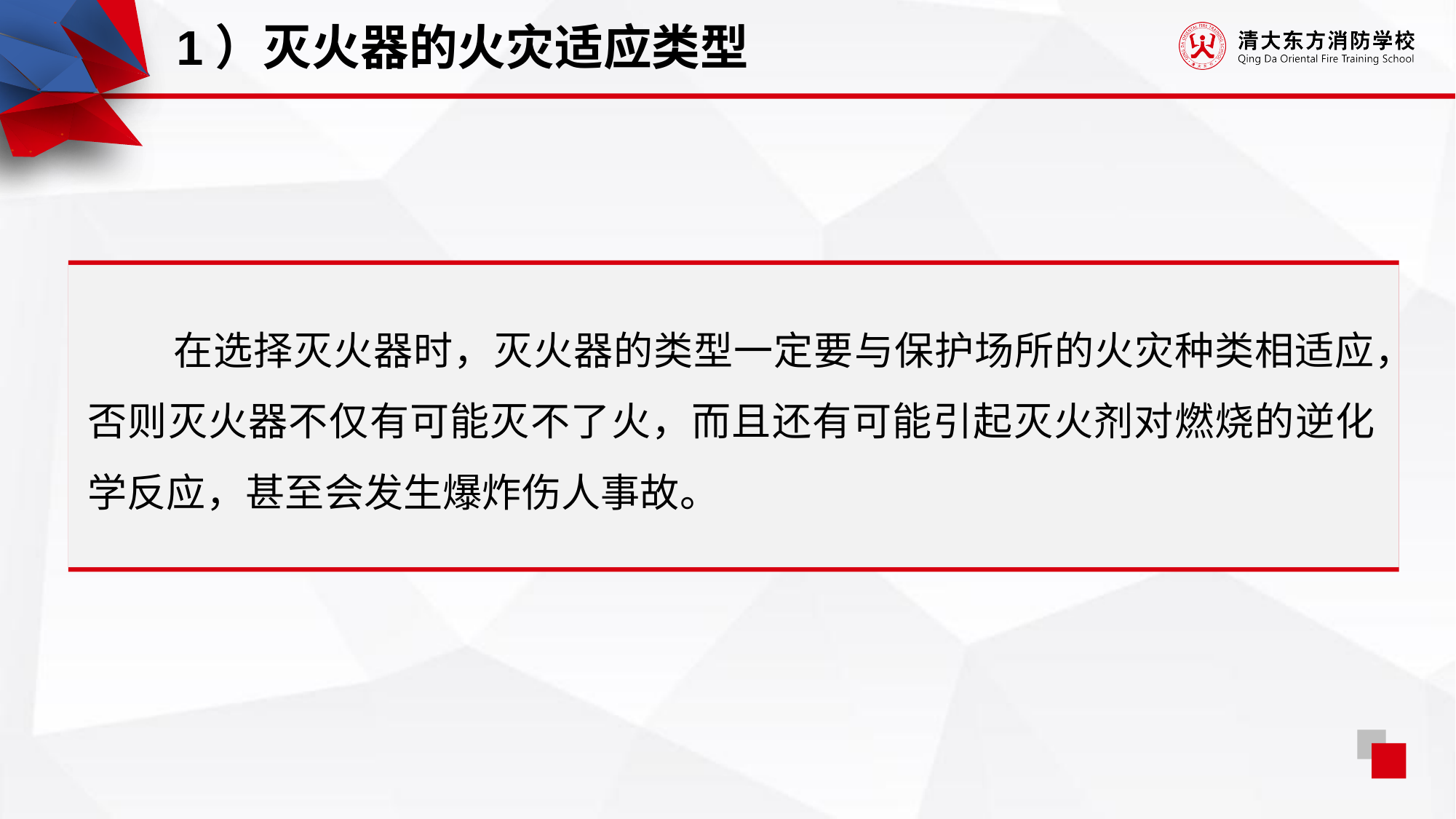

1）灭火器的火灾适应类型

在选择灭火器时，灭火器的类型一定要与保护场所的火灾种类相适应，否则灭火器不仅有可能灭不了火，而且还有可能引起灭火剂对燃烧的逆化学反应，甚至会发生爆炸伤人事故。